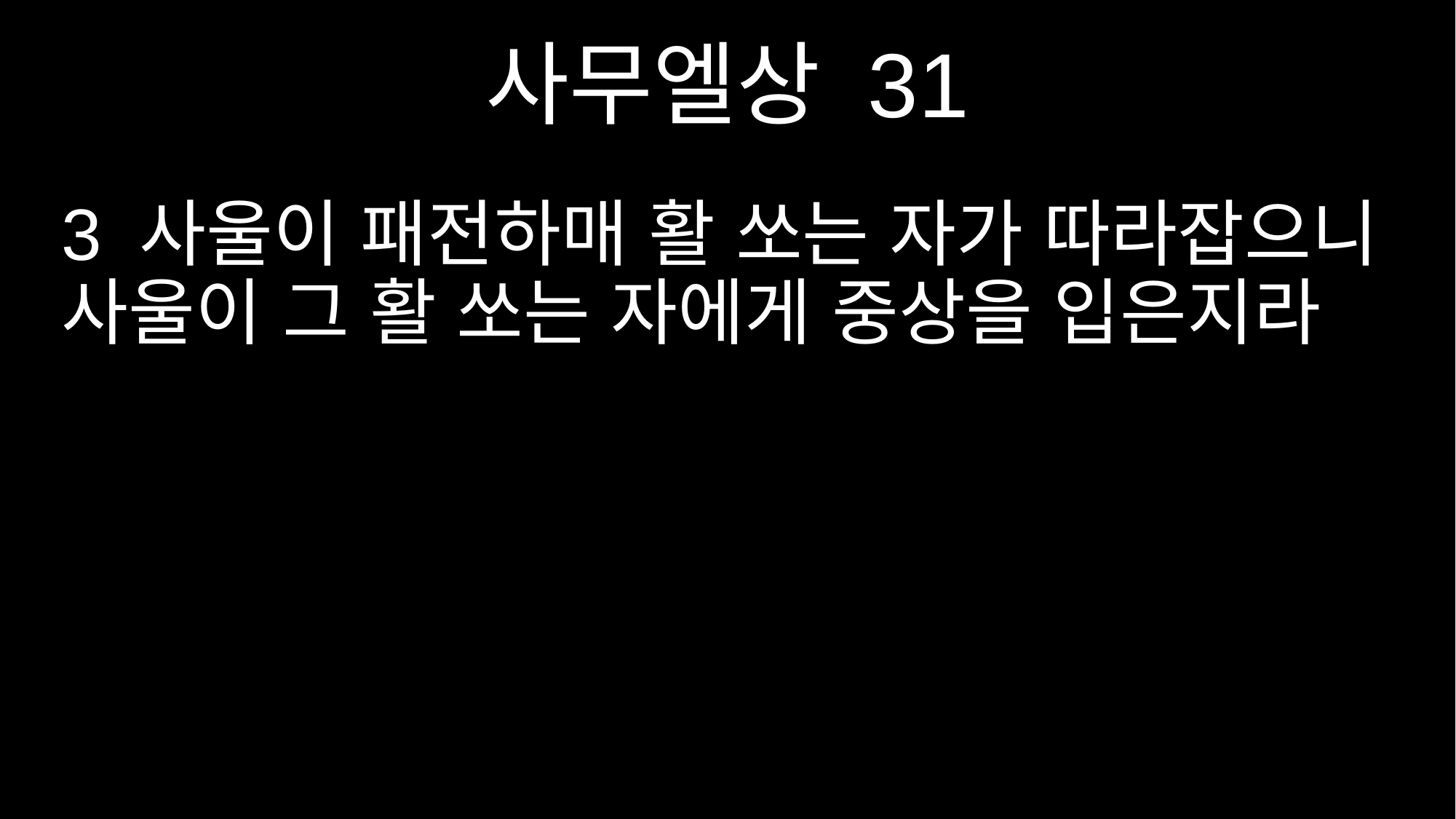

사무엘상 31
3 사울이 패전하매 활 쏘는 자가 따라잡으니 사울이 그 활 쏘는 자에게 중상을 입은지라